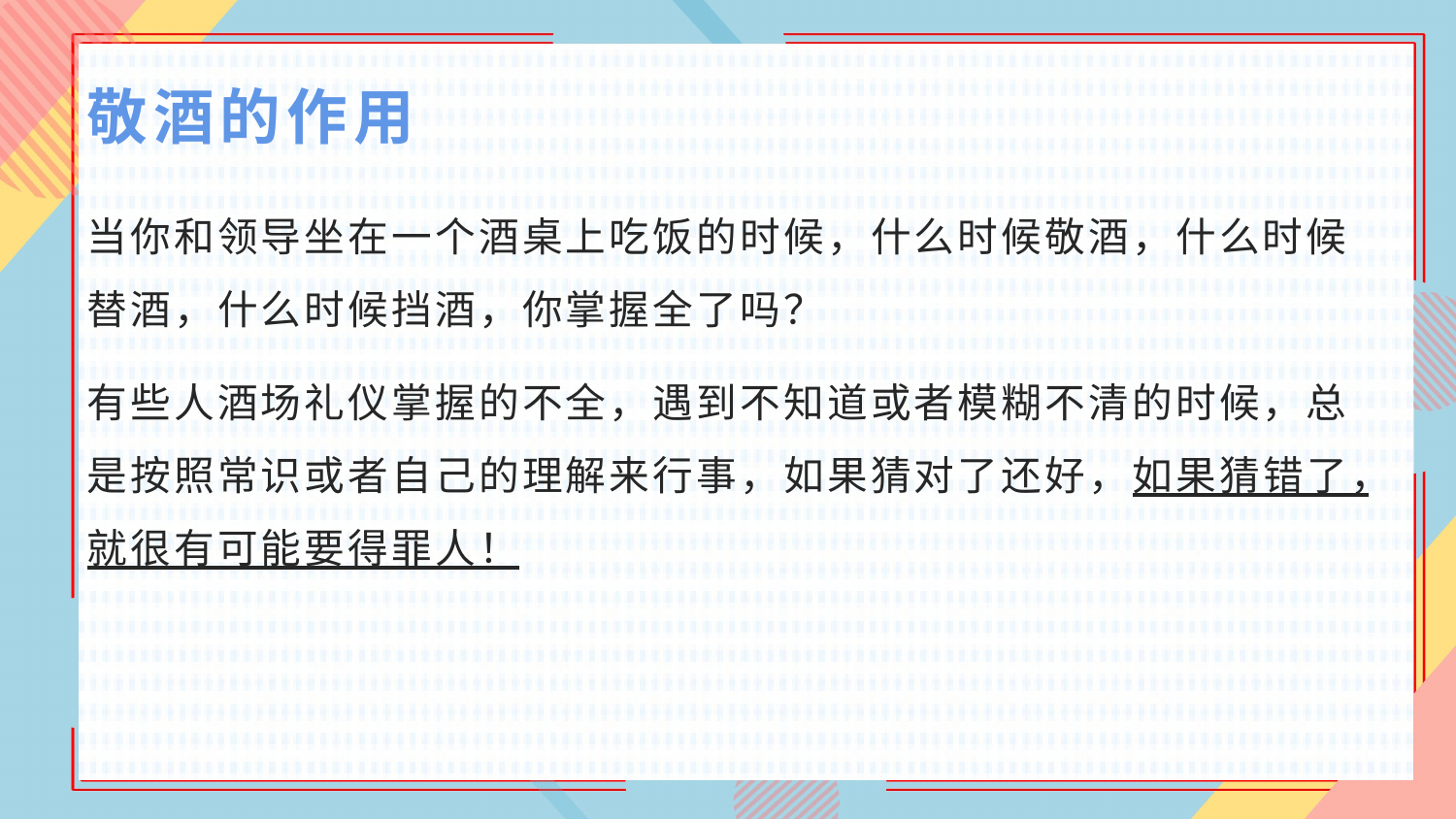

# 敬酒的作用
当你和领导坐在一个酒桌上吃饭的时候，什么时候敬酒，什么时候替酒，什么时候挡酒，你掌握全了吗？
有些人酒场礼仪掌握的不全，遇到不知道或者模糊不清的时候，总是按照常识或者自己的理解来行事，如果猜对了还好，如果猜错了，就很有可能要得罪人！